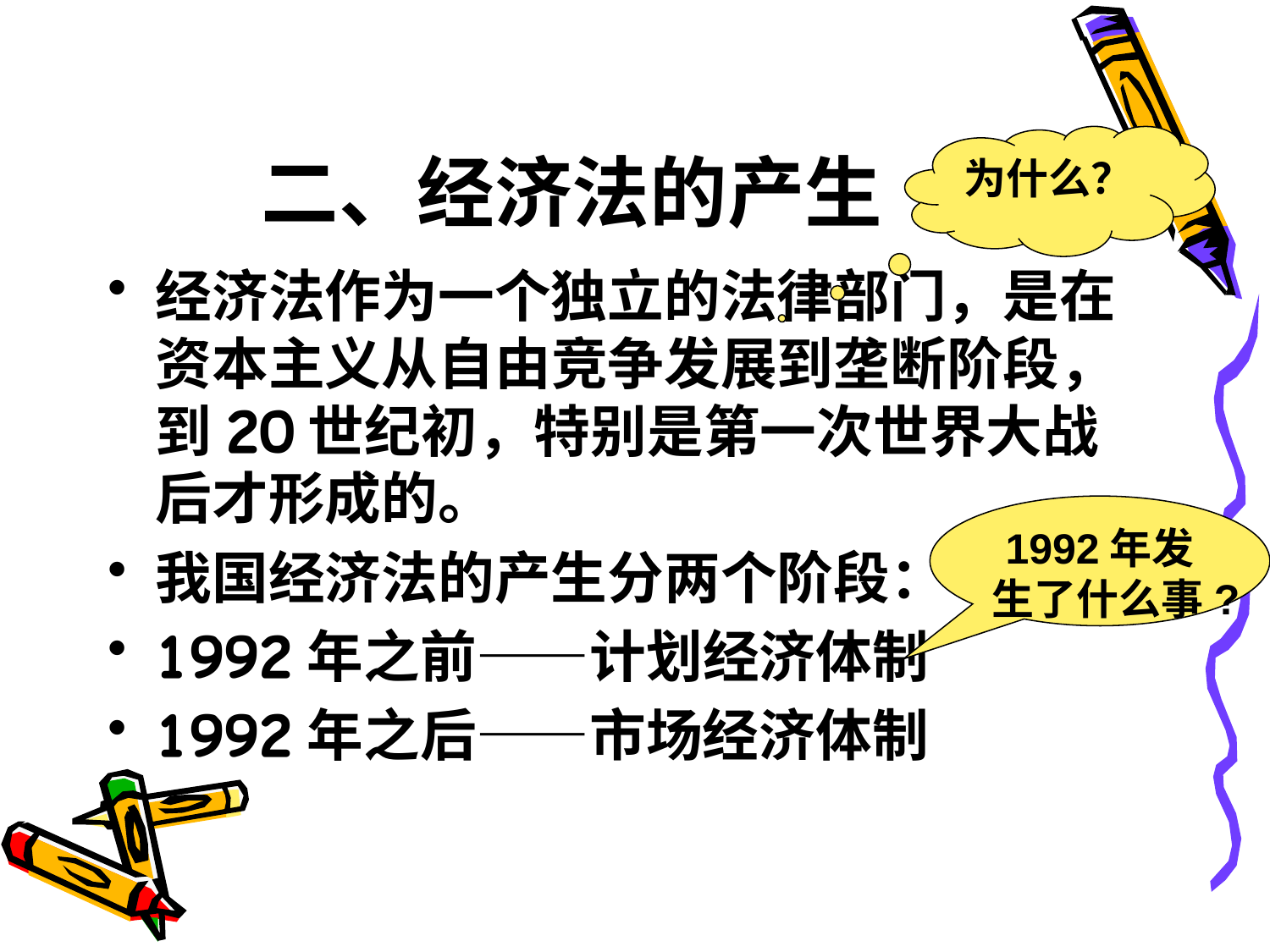

# 二、经济法的产生
为什么？
经济法作为一个独立的法律部门，是在资本主义从自由竞争发展到垄断阶段，到20世纪初，特别是第一次世界大战后才形成的。
我国经济法的产生分两个阶段：
1992年之前——计划经济体制
1992年之后——市场经济体制
1992年发生了什么事?